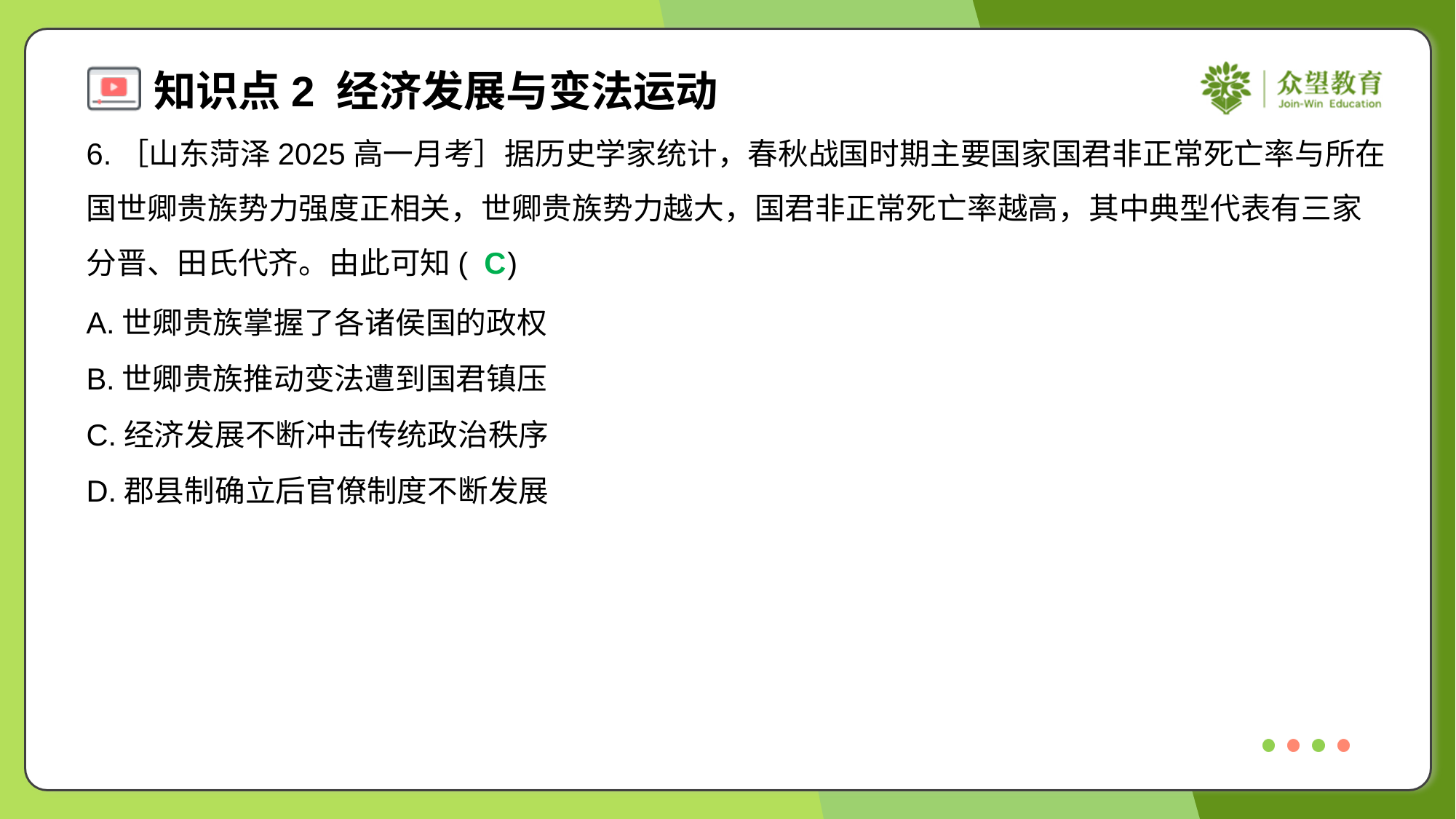

6.［山东菏泽2025高一月考］据历史学家统计，春秋战国时期主要国家国君非正常死亡率与所在
国世卿贵族势力强度正相关，世卿贵族势力越大，国君非正常死亡率越高，其中典型代表有三家
分晋、田氏代齐。由此可知(     )
C
A.世卿贵族掌握了各诸侯国的政权
B.世卿贵族推动变法遭到国君镇压
C.经济发展不断冲击传统政治秩序
D.郡县制确立后官僚制度不断发展